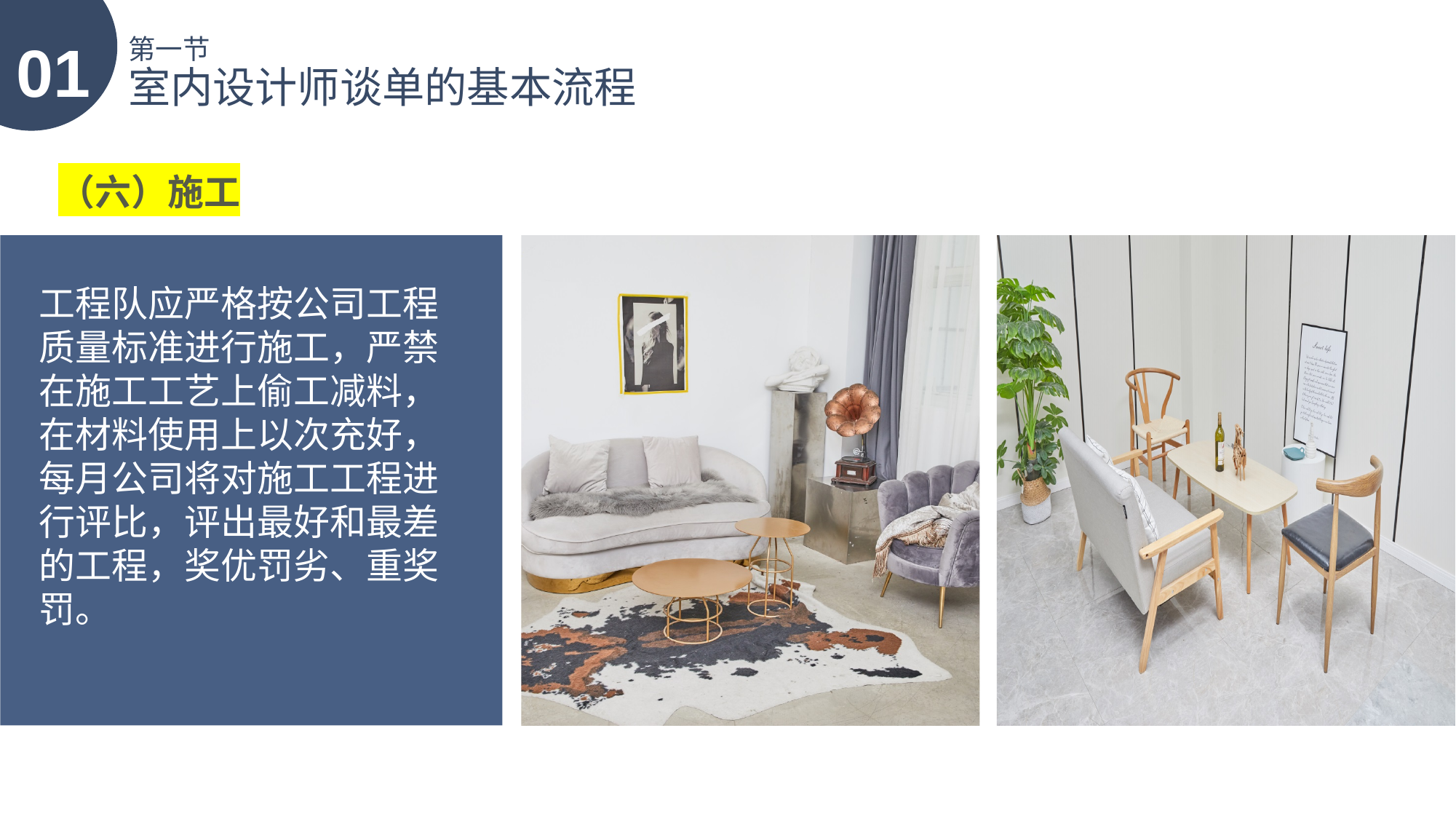

01
第一节
室内设计师谈单的基本流程
（六）施工

工程队应严格按公司工程质量标准进行施工，严禁在施工工艺上偷工减料，在材料使用上以次充好，每月公司将对施工工程进行评比，评出最好和最差的工程，奖优罚劣、重奖罚。